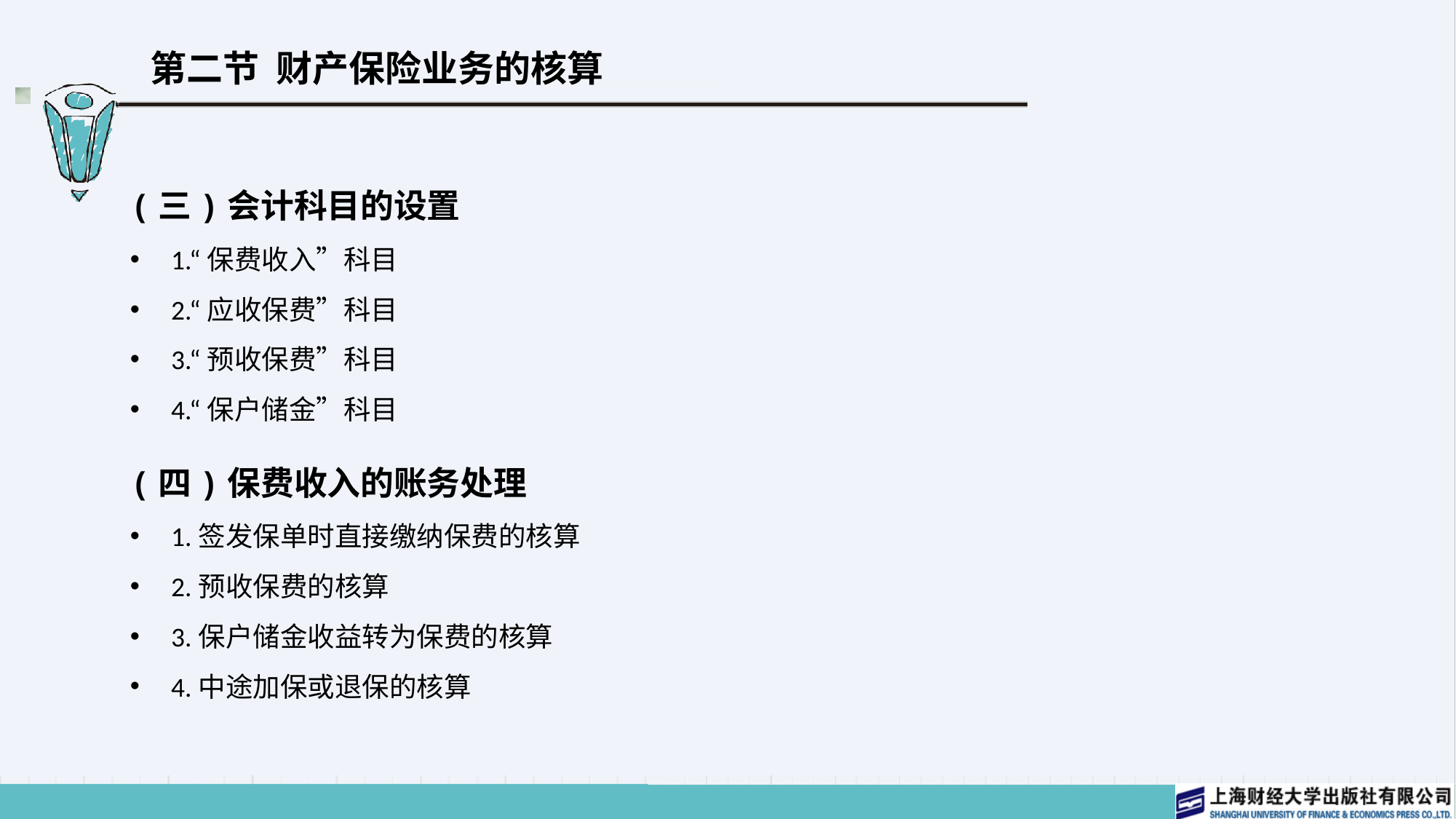

# 第二节  财产保险业务的核算
(三)会计科目的设置
1.“保费收入”科目
2.“应收保费”科目
3.“预收保费”科目
4.“保户储金”科目
(四)保费收入的账务处理
1.签发保单时直接缴纳保费的核算
2.预收保费的核算
3.保户储金收益转为保费的核算
4.中途加保或退保的核算